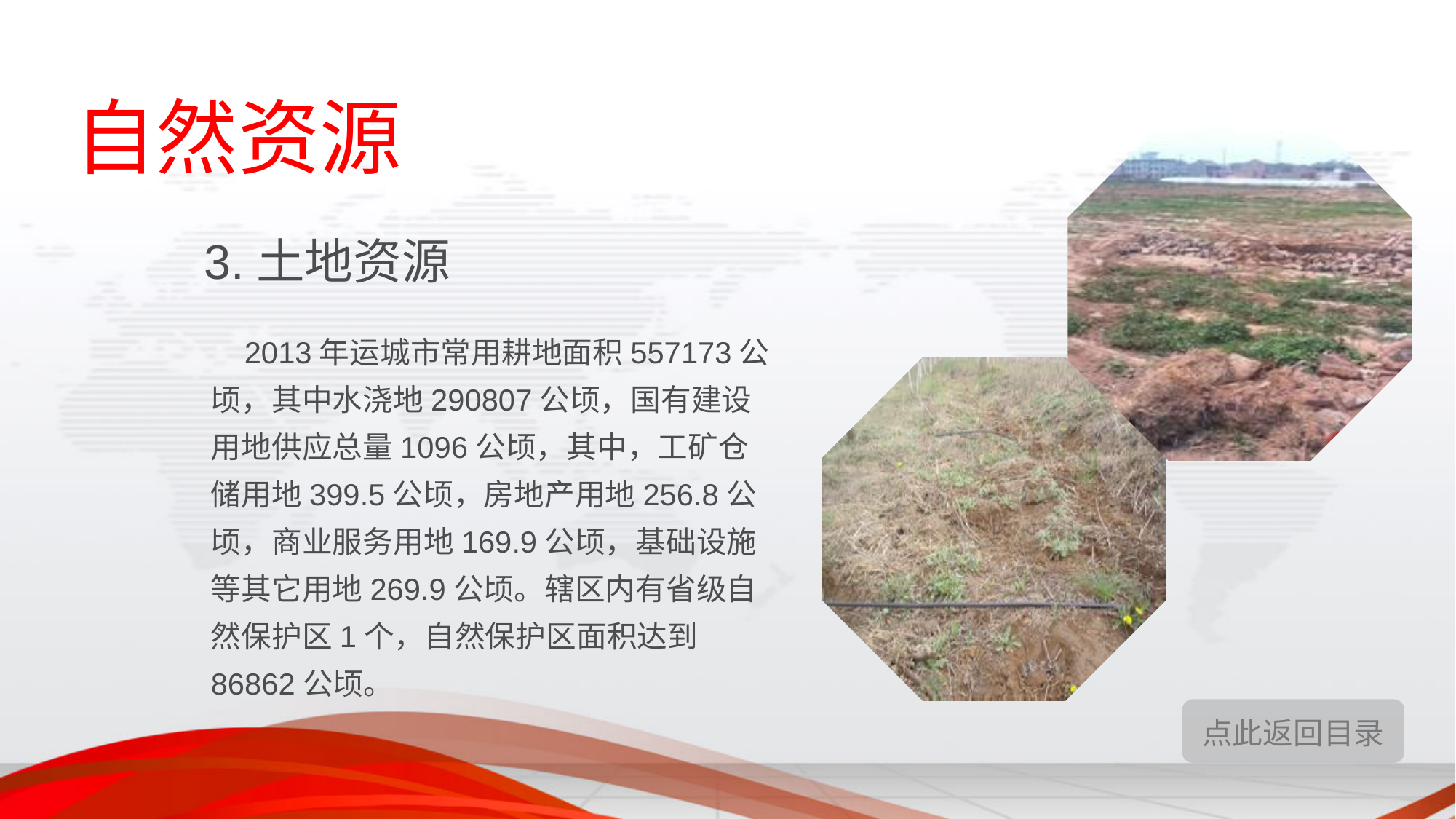

自然资源

3.土地资源
    2013年运城市常用耕地面积557173公顷，其中水浇地290807公顷，国有建设用地供应总量1096公顷，其中，工矿仓储用地399.5公顷，房地产用地256.8公顷，商业服务用地169.9公顷，基础设施等其它用地269.9公顷。辖区内有省级自然保护区1个，自然保护区面积达到86862公顷。

点此返回目录